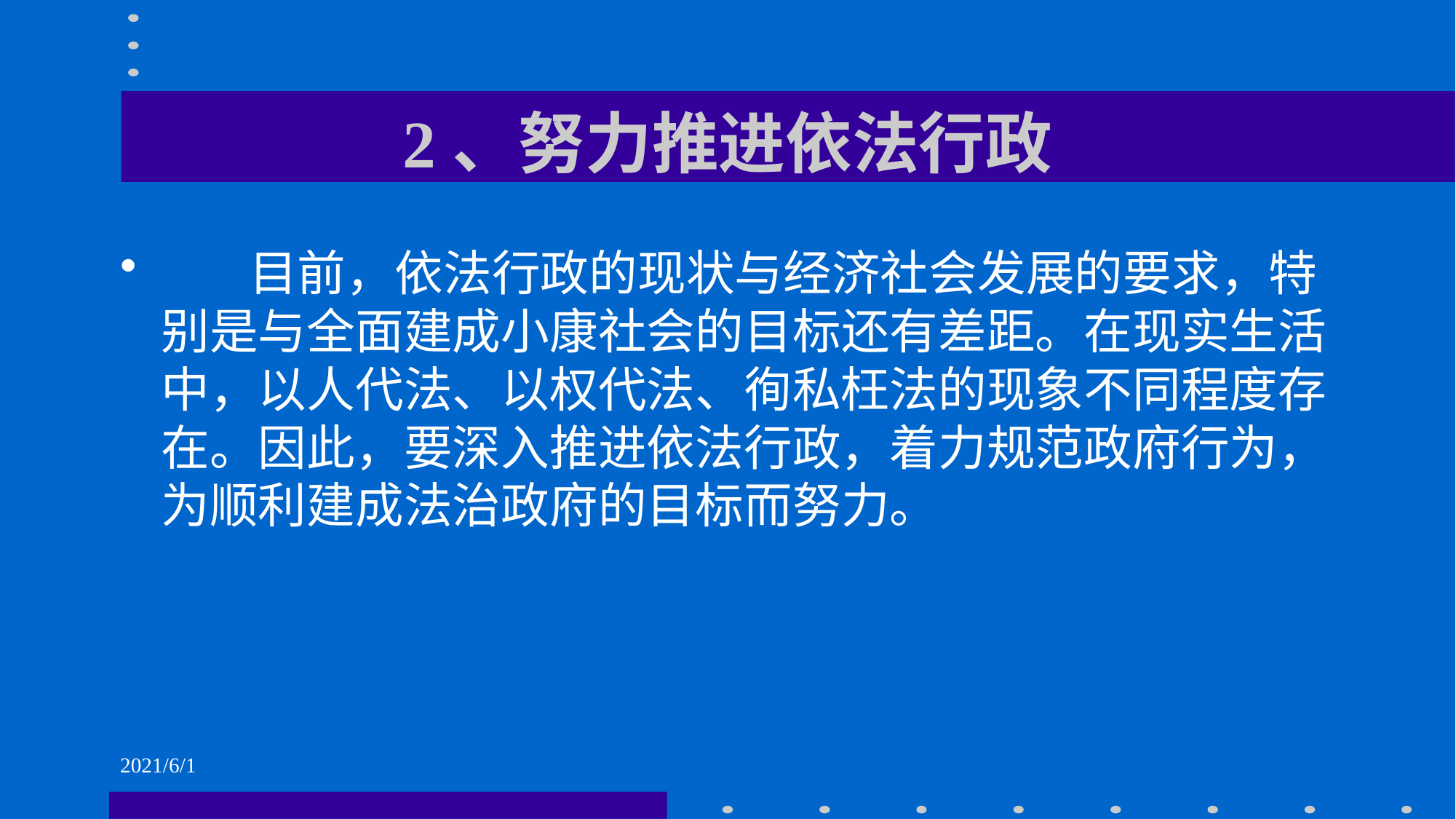

# 2、努力推进依法行政
       目前，依法行政的现状与经济社会发展的要求，特别是与全面建成小康社会的目标还有差距。在现实生活中，以人代法、以权代法、徇私枉法的现象不同程度存在。因此，要深入推进依法行政，着力规范政府行为，为顺利建成法治政府的目标而努力。

2021/6/1